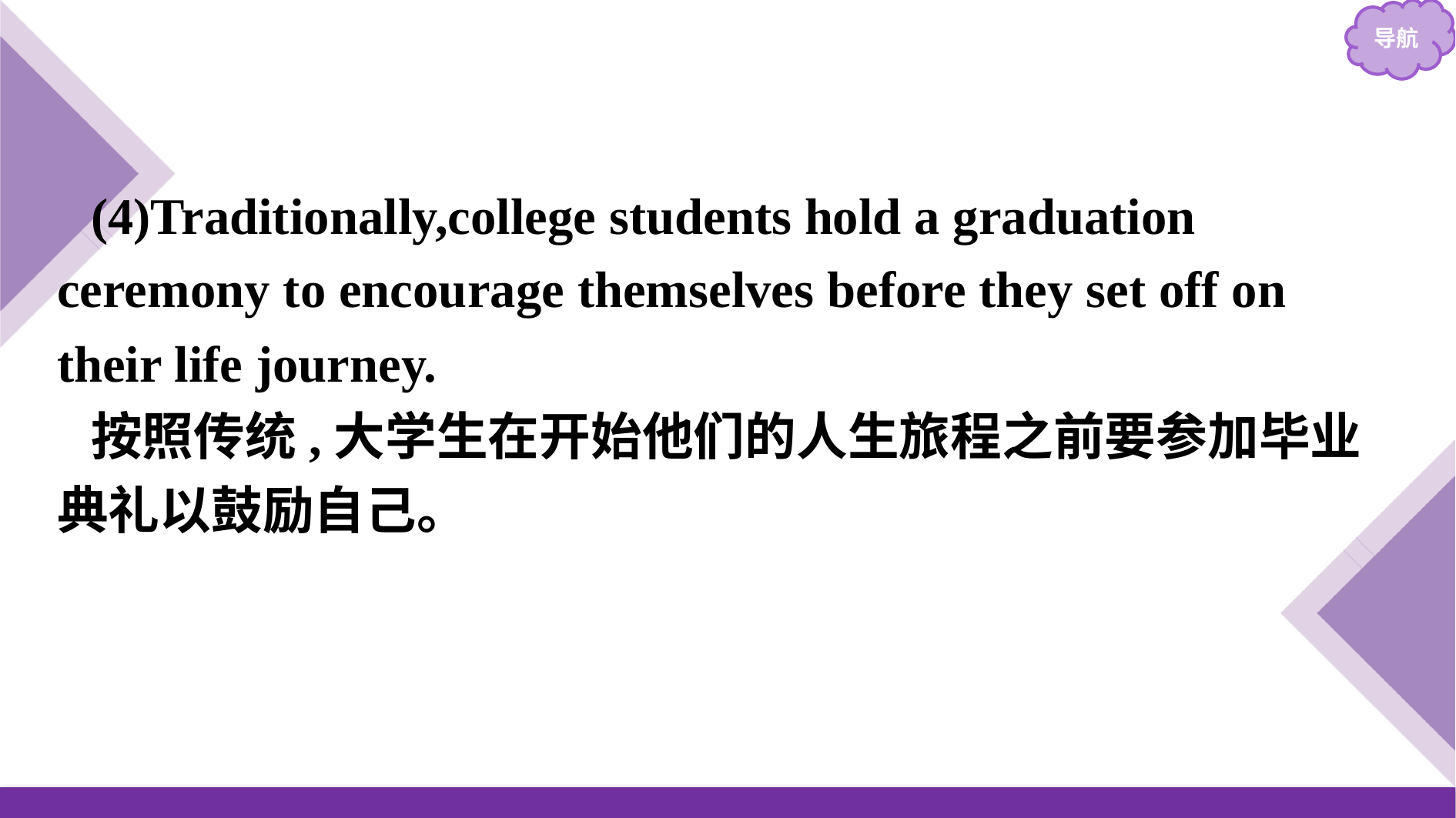

(4)Traditionally,college students hold a graduation ceremony to encourage themselves before they set off on their life journey.
按照传统,大学生在开始他们的人生旅程之前要参加毕业典礼以鼓励自己。